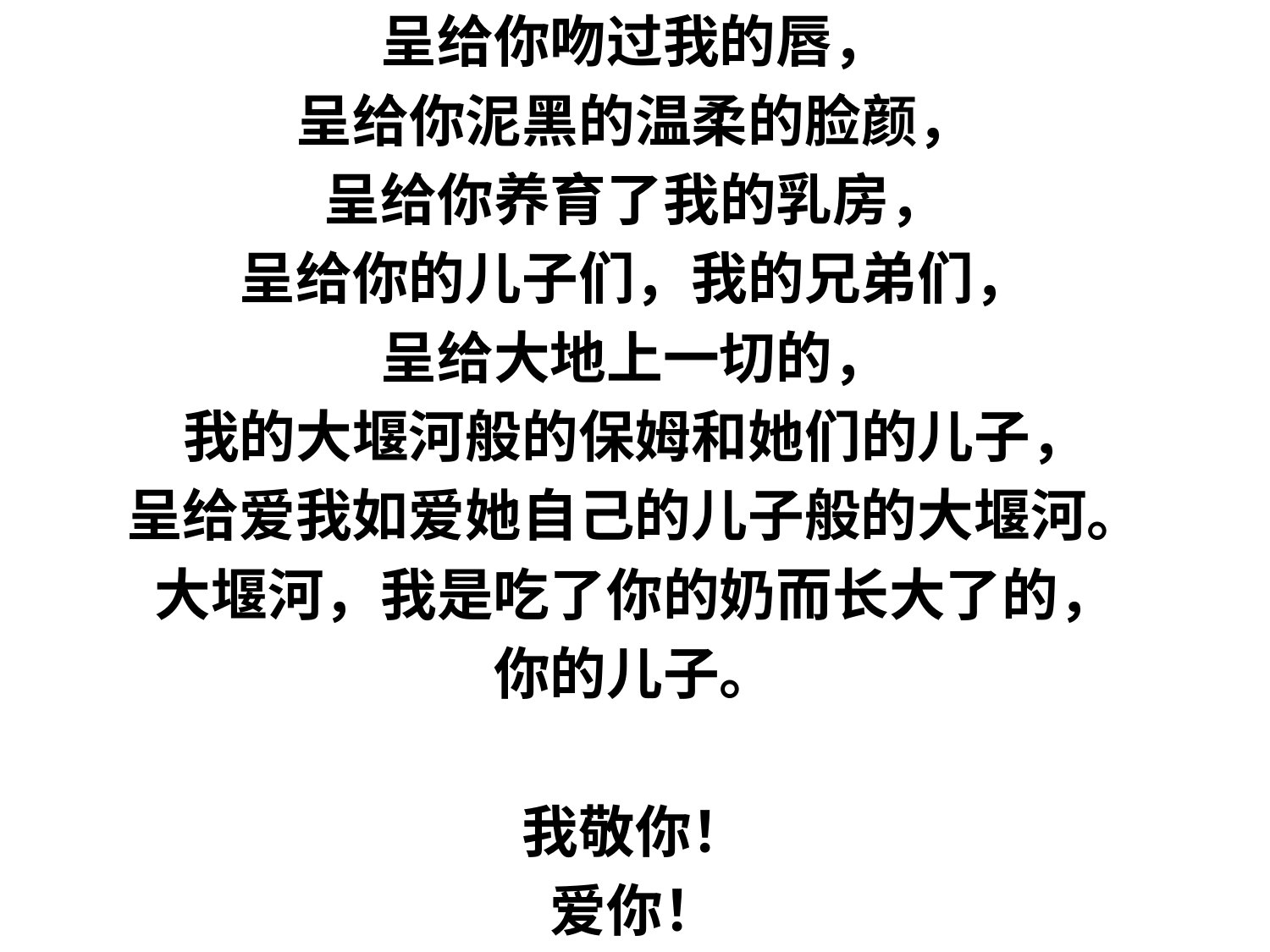

呈给你吻过我的唇，
呈给你泥黑的温柔的脸颜，
呈给你养育了我的乳房，
呈给你的儿子们，我的兄弟们，
呈给大地上一切的，
我的大堰河般的保姆和她们的儿子，
呈给爱我如爱她自己的儿子般的大堰河。
大堰河，我是吃了你的奶而长大了的，
你的儿子。

我敬你！
爱你！